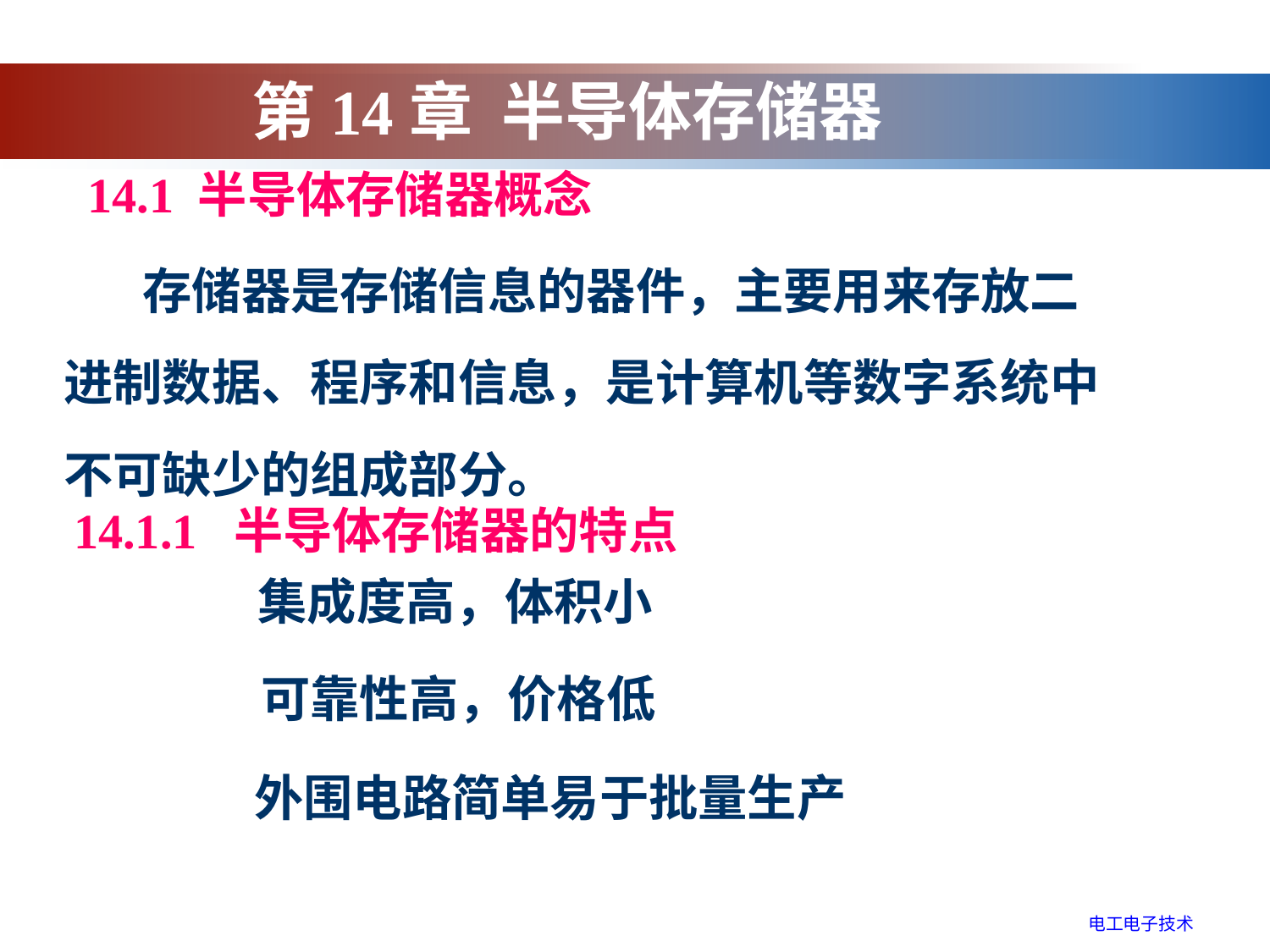

第14章  半导体存储器

14.1 半导体存储器概念
      存储器是存储信息的器件，主要用来存放二进制数据、程序和信息，是计算机等数字系统中不可缺少的组成部分。
14.1.1  半导体存储器的特点
集成度高，体积小
可靠性高，价格低
外围电路简单易于批量生产
电工电子技术